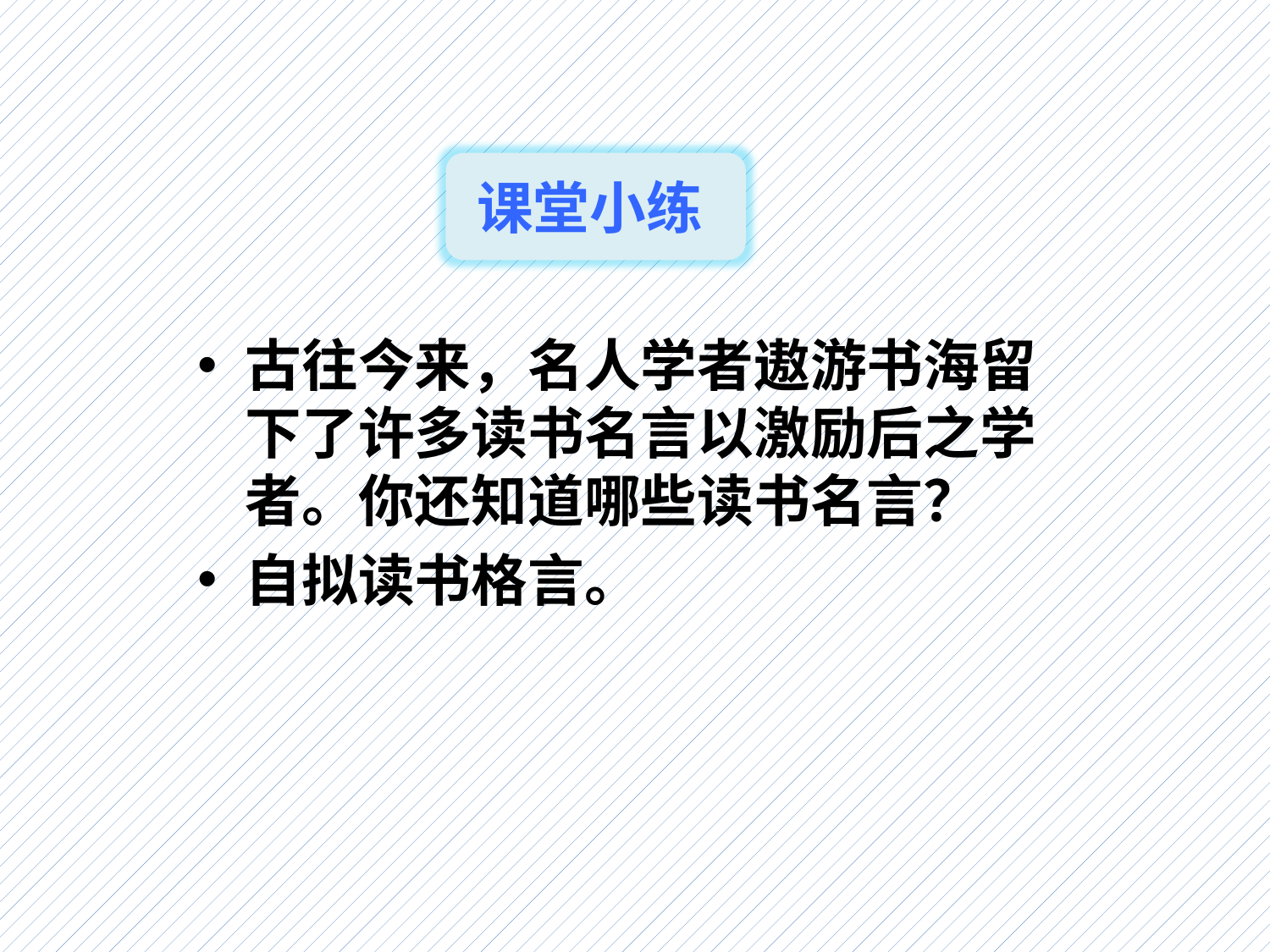

课堂小练
古往今来，名人学者遨游书海留下了许多读书名言以激励后之学者。你还知道哪些读书名言？
自拟读书格言。